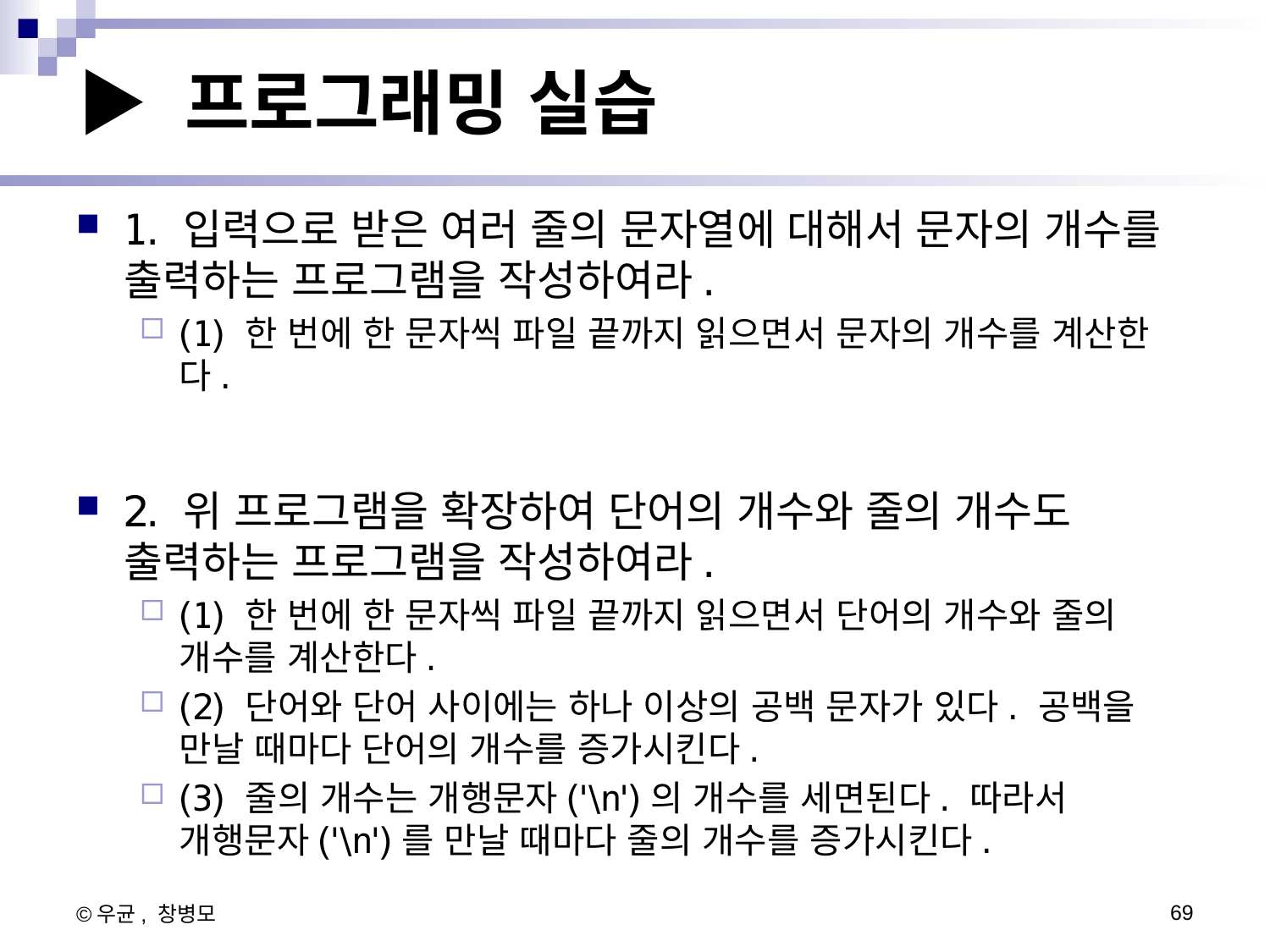

# ▶ 프로그래밍 실습
1. 입력으로 받은 여러 줄의 문자열에 대해서 문자의 개수를 출력하는 프로그램을 작성하여라.
(1) 한 번에 한 문자씩 파일 끝까지 읽으면서 문자의 개수를 계산한다.

2. 위 프로그램을 확장하여 단어의 개수와 줄의 개수도 출력하는 프로그램을 작성하여라.
(1) 한 번에 한 문자씩 파일 끝까지 읽으면서 단어의 개수와 줄의 개수를 계산한다.
(2) 단어와 단어 사이에는 하나 이상의 공백 문자가 있다. 공백을 만날 때마다 단어의 개수를 증가시킨다.
(3) 줄의 개수는 개행문자('\n')의 개수를 세면된다. 따라서 개행문자('\n')를 만날 때마다 줄의 개수를 증가시킨다.

©우균, 창병모
69